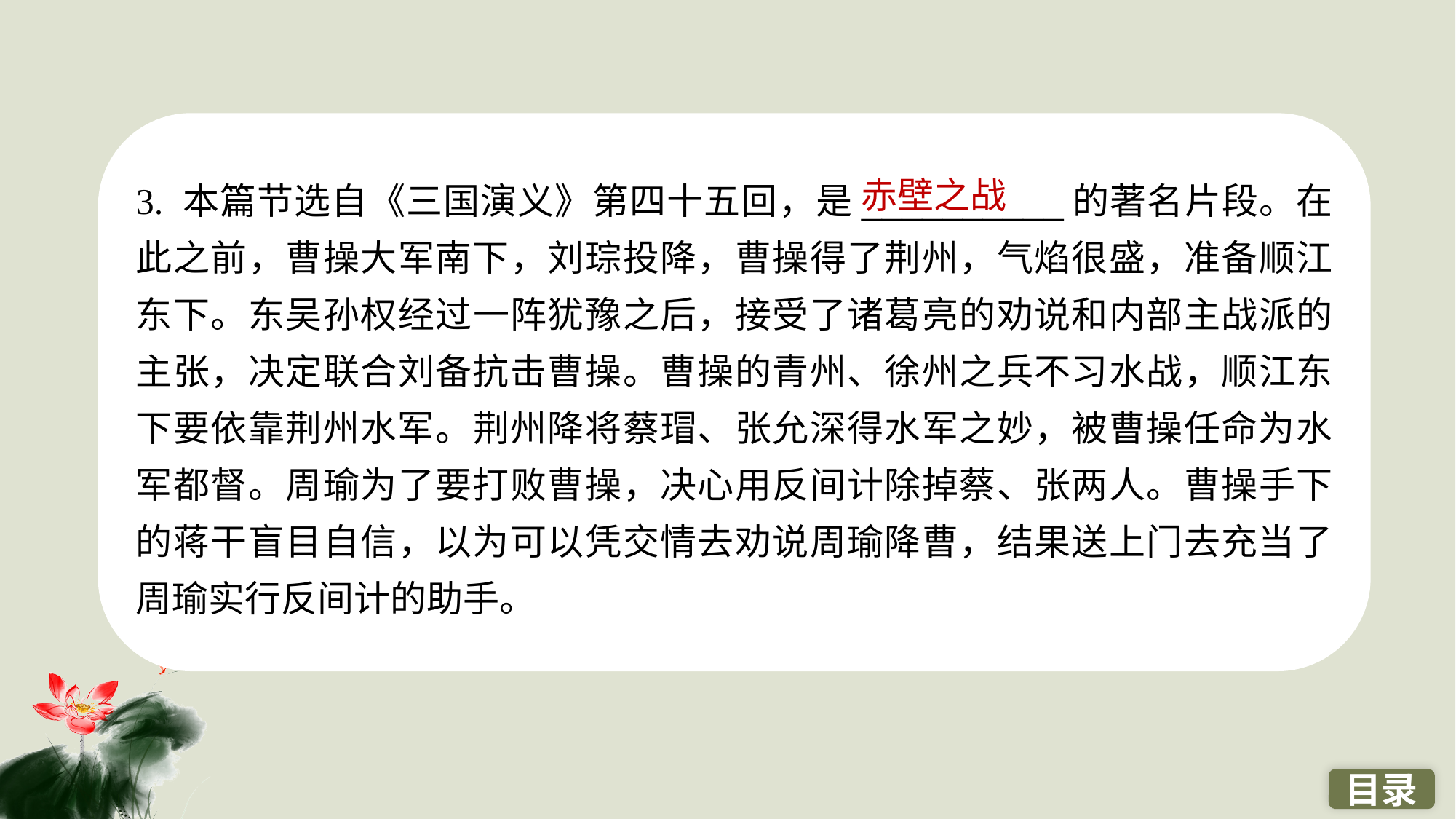

3. 本篇节选自《三国演义》第四十五回，是__________的著名片段。在此之前，曹操大军南下，刘琮投降，曹操得了荆州，气焰很盛，准备顺江东下。东吴孙权经过一阵犹豫之后，接受了诸葛亮的劝说和内部主战派的主张，决定联合刘备抗击曹操。曹操的青州、徐州之兵不习水战，顺江东下要依靠荆州水军。荆州降将蔡瑁、张允深得水军之妙，被曹操任命为水军都督。周瑜为了要打败曹操，决心用反间计除掉蔡、张两人。曹操手下的蒋干盲目自信，以为可以凭交情去劝说周瑜降曹，结果送上门去充当了周瑜实行反间计的助手。
赤壁之战